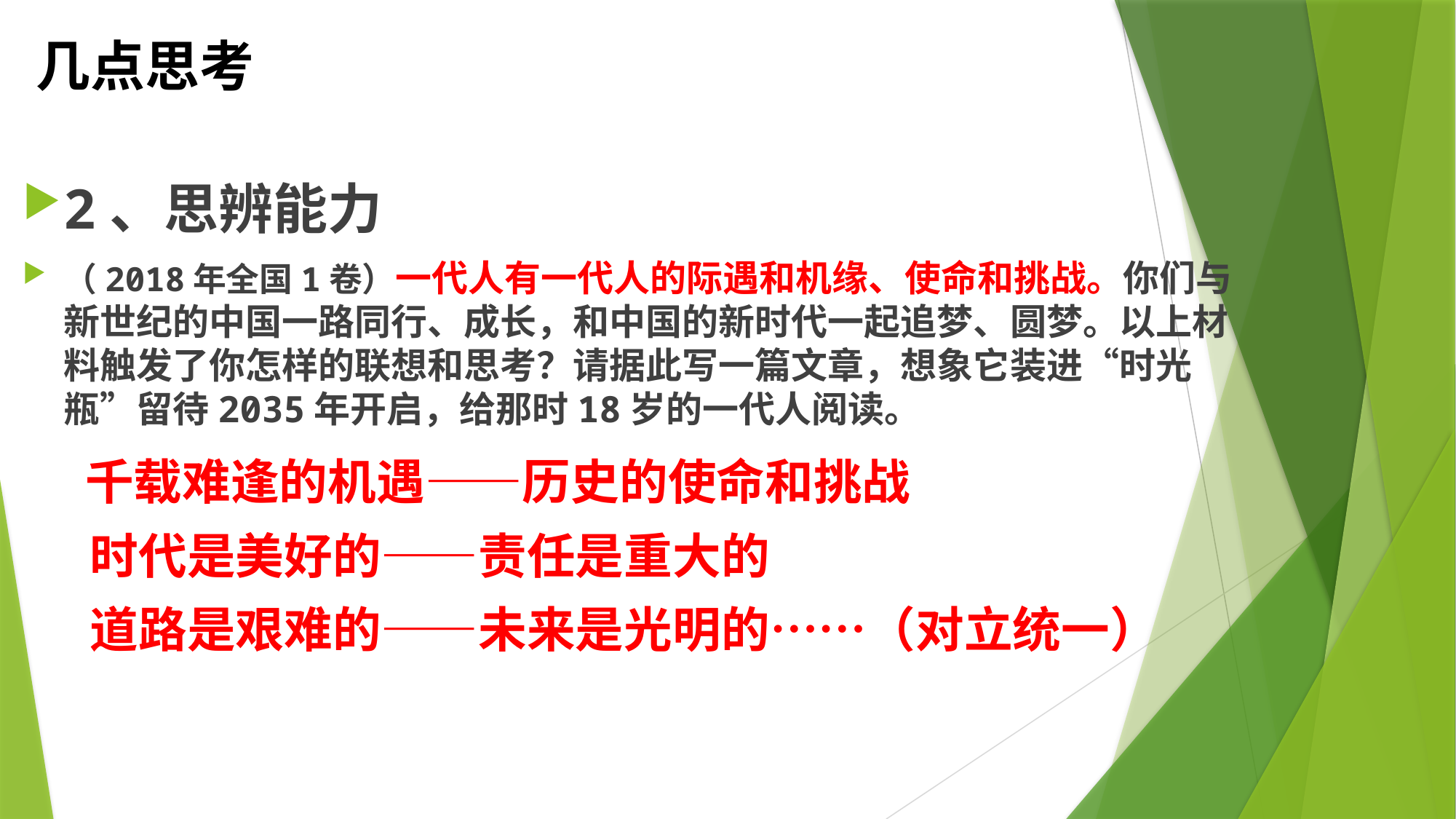

# 几点思考
2、思辨能力
（2018年全国1卷）一代人有一代人的际遇和机缘、使命和挑战。你们与新世纪的中国一路同行、成长，和中国的新时代一起追梦、圆梦。以上材料触发了你怎样的联想和思考？请据此写一篇文章，想象它装进“时光瓶”留待2035年开启，给那时18岁的一代人阅读。
    千载难逢的机遇——历史的使命和挑战
     时代是美好的——责任是重大的
     道路是艰难的——未来是光明的……（对立统一）